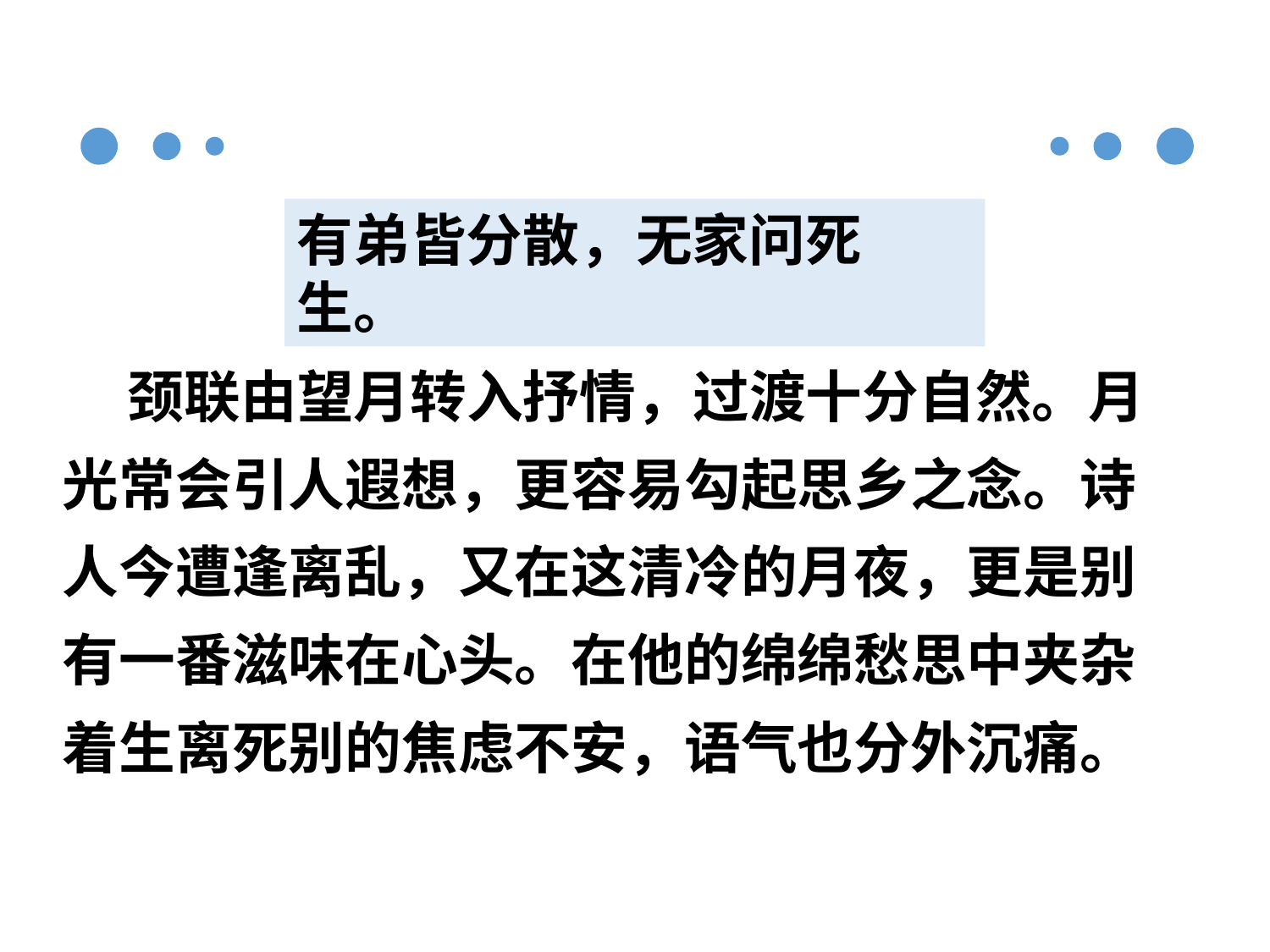

有弟皆分散，无家问死生。
    颈联由望月转入抒情，过渡十分自然。月光常会引人遐想，更容易勾起思乡之念。诗人今遭逢离乱，又在这清冷的月夜，更是别有一番滋味在心头。在他的绵绵愁思中夹杂着生离死别的焦虑不安，语气也分外沉痛。